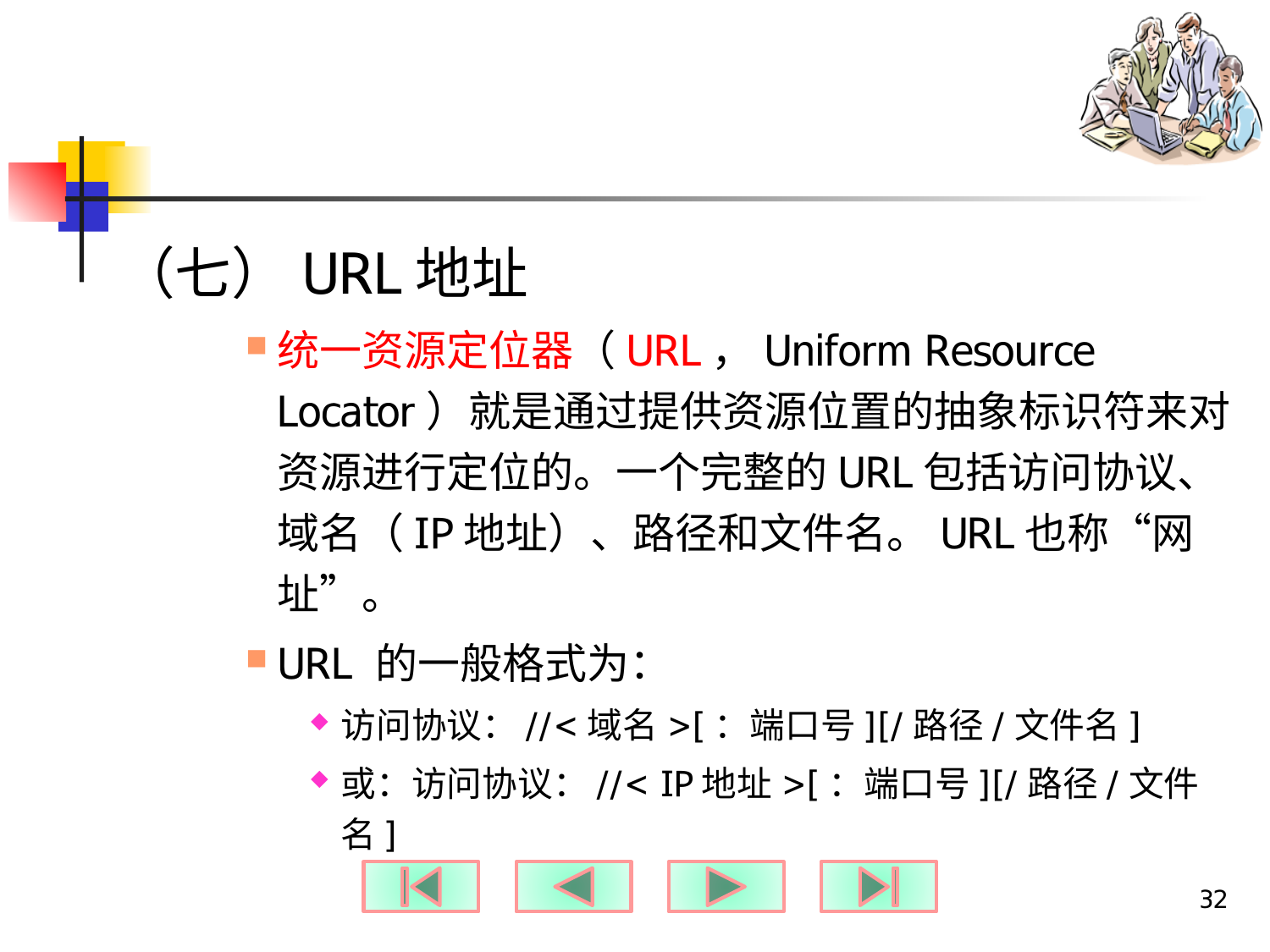

#
（七）URL地址
统一资源定位器（URL，Uniform Resource Locator）就是通过提供资源位置的抽象标识符来对资源进行定位的。一个完整的URL包括访问协议、域名（IP地址）、路径和文件名。URL也称“网址”。
URL 的一般格式为：
访问协议：//<域名>[：端口号][/路径/文件名]
或：访问协议：//< IP地址>[：端口号][/路径/文件名]
32